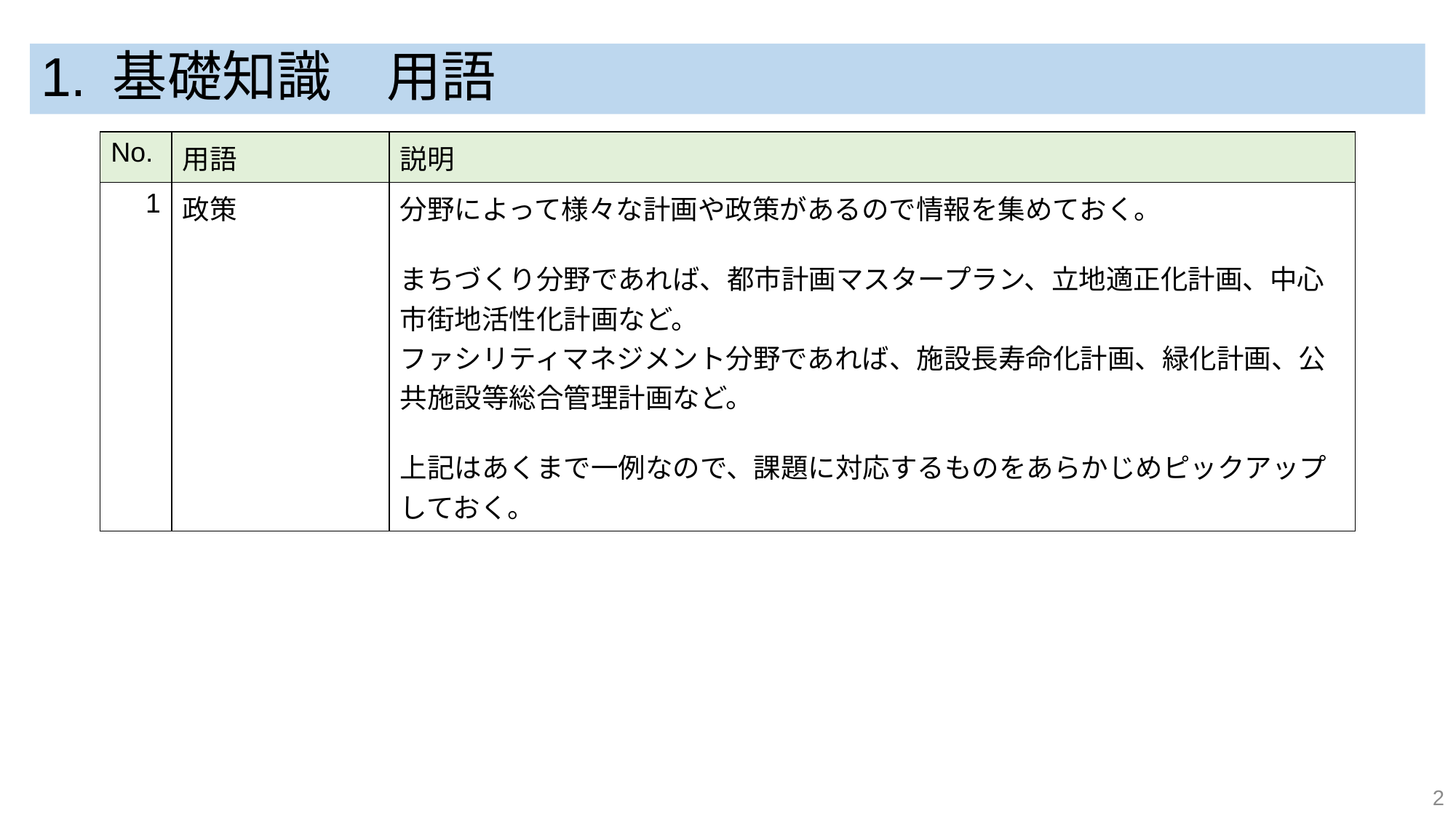

# 1. 基礎知識　用語
| No. | 用語 | 説明 |
| --- | --- | --- |
| 1 | 政策 | 分野によって様々な計画や政策があるので情報を集めておく。 まちづくり分野であれば、都市計画マスタープラン、立地適正化計画、中心市街地活性化計画など。 ファシリティマネジメント分野であれば、施設長寿命化計画、緑化計画、公共施設等総合管理計画など。 上記はあくまで一例なので、課題に対応するものをあらかじめピックアップしておく。 |
2